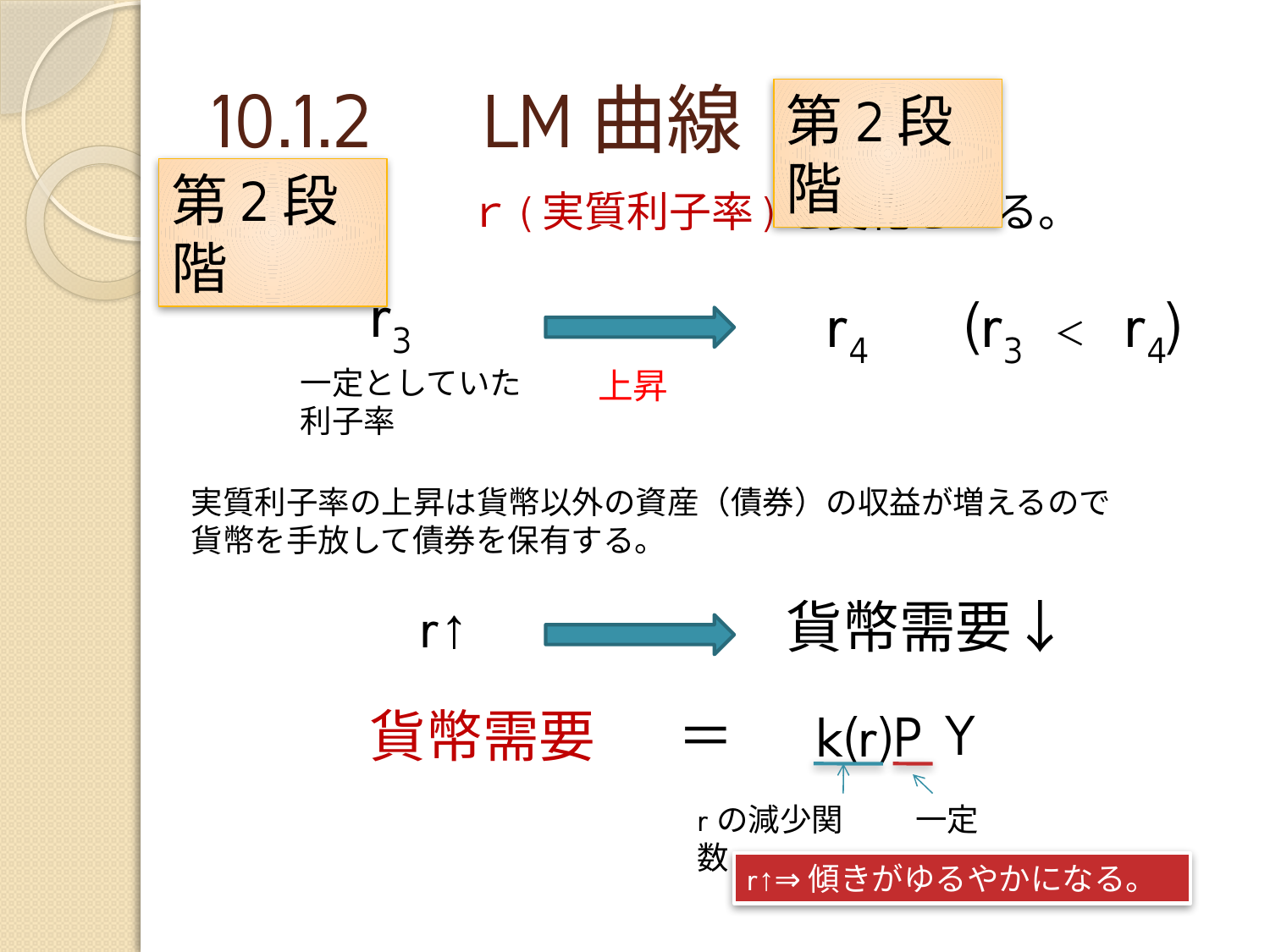

# 10.1.2　LM曲線
第2段階
第2段階
ｒ(実質利子率)を変化させる。
r3
r4
(r3
r4)

＜
一定としていた利子率
上昇
実質利子率の上昇は貨幣以外の資産（債券）の収益が増えるので
貨幣を手放して債券を保有する。
r↑
貨幣需要↓

　　Y
貨幣需要
＝
k(r)P
rの減少関数
一定
r↑⇒傾きがゆるやかになる。